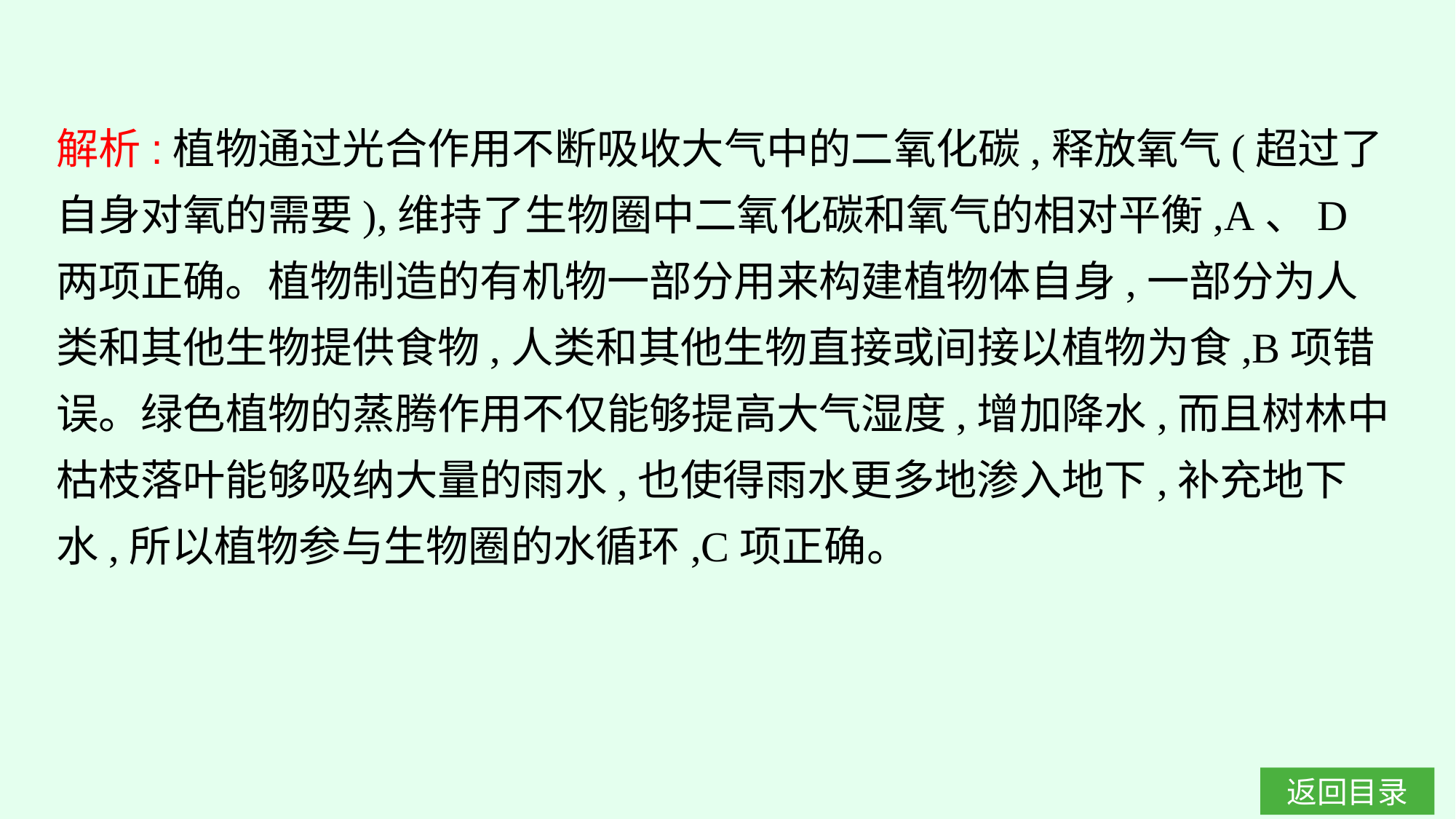

解析:植物通过光合作用不断吸收大气中的二氧化碳,释放氧气(超过了自身对氧的需要),维持了生物圈中二氧化碳和氧气的相对平衡,A、D两项正确。植物制造的有机物一部分用来构建植物体自身,一部分为人类和其他生物提供食物,人类和其他生物直接或间接以植物为食,B项错误。绿色植物的蒸腾作用不仅能够提高大气湿度,增加降水,而且树林中枯枝落叶能够吸纳大量的雨水,也使得雨水更多地渗入地下,补充地下水,所以植物参与生物圈的水循环,C项正确。